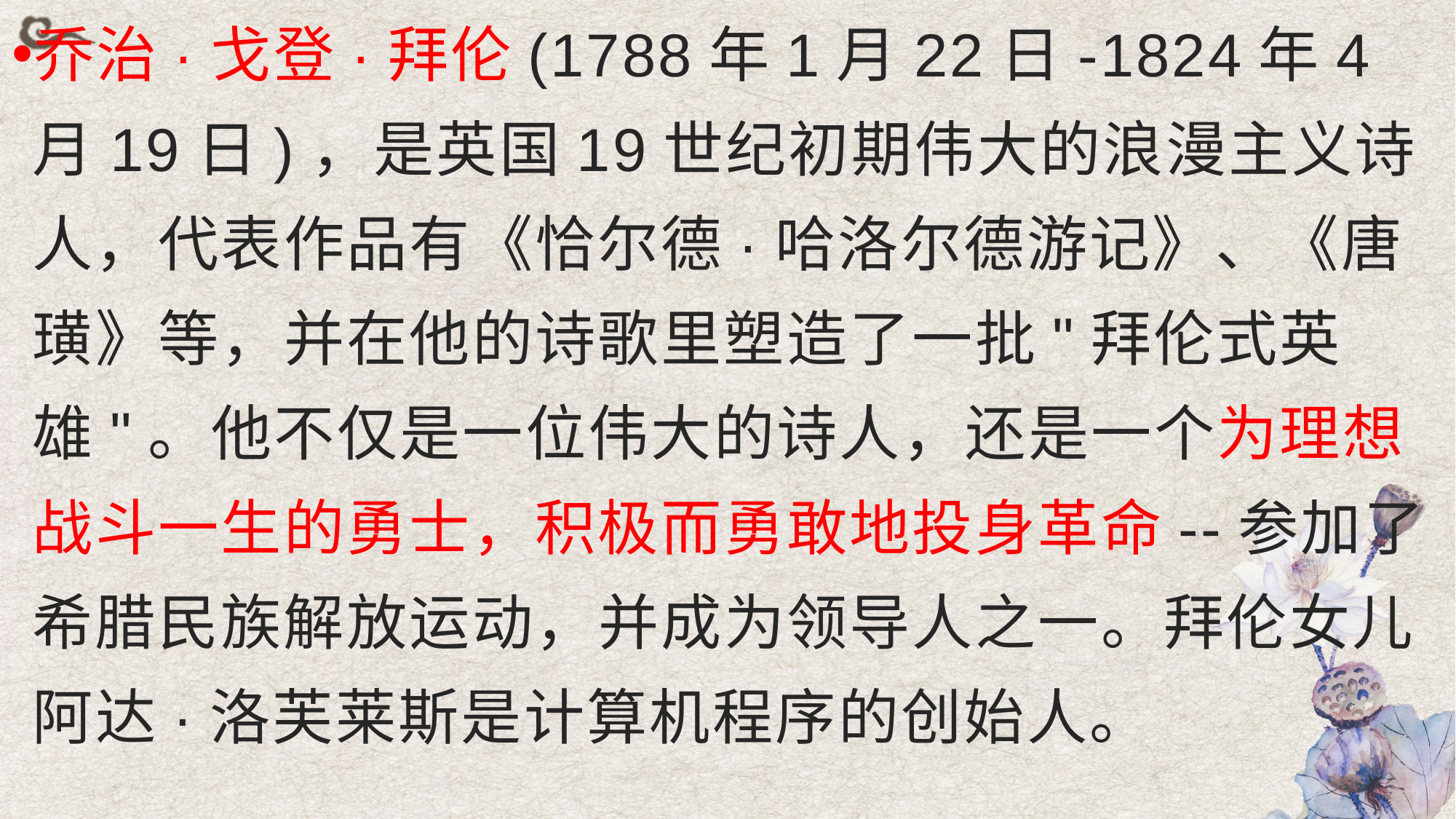

乔治·戈登·拜伦(1788年1月22日-1824年4月19日)，是英国19世纪初期伟大的浪漫主义诗人，代表作品有《恰尔德·哈洛尔德游记》、《唐璜》等，并在他的诗歌里塑造了一批"拜伦式英雄"。他不仅是一位伟大的诗人，还是一个为理想战斗一生的勇士，积极而勇敢地投身革命--参加了希腊民族解放运动，并成为领导人之一。拜伦女儿阿达·洛芙莱斯是计算机程序的创始人。
#